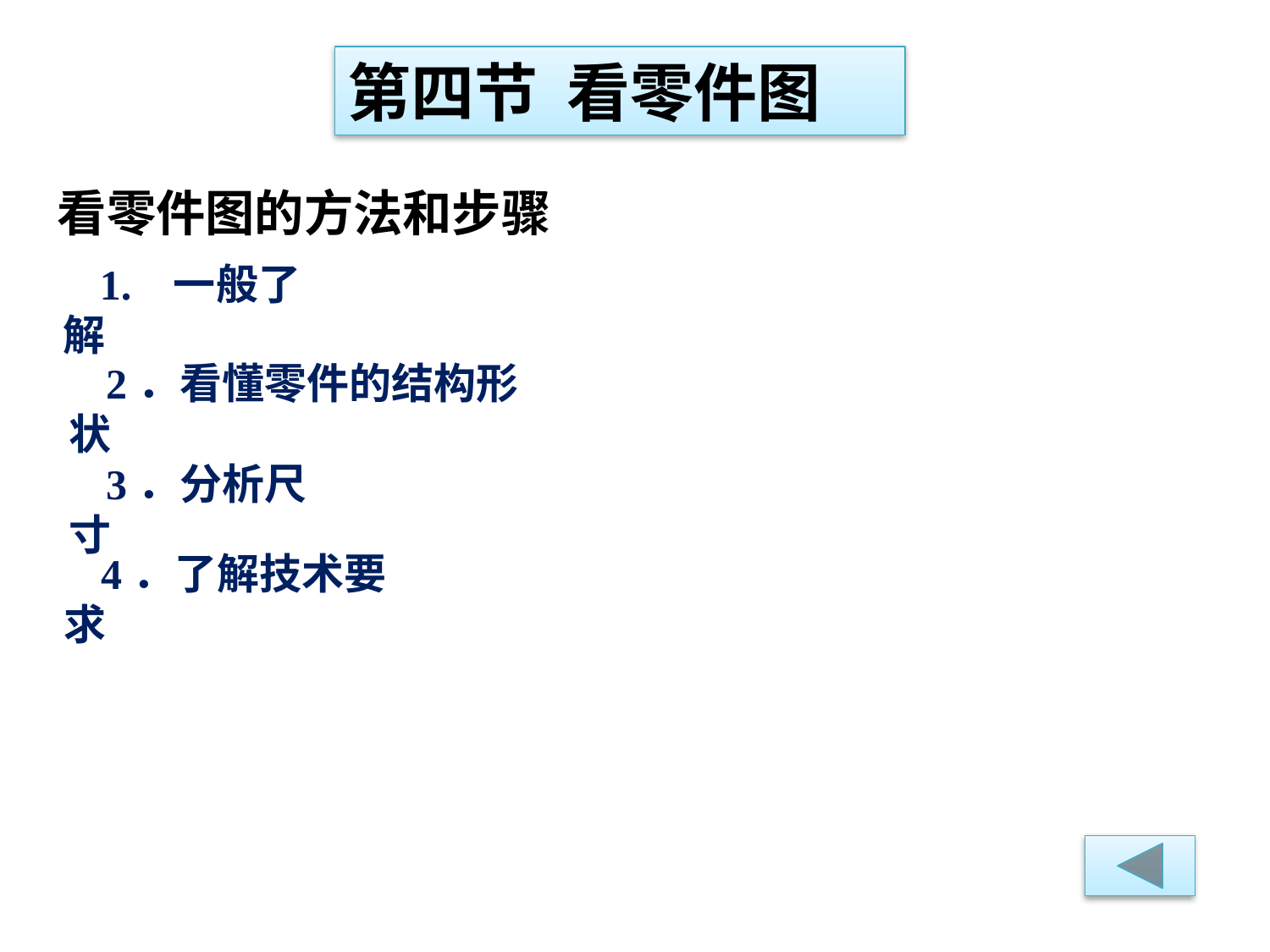

第四节  看零件图
看零件图的方法和步骤
1.   一般了解
2．看懂零件的结构形状
3．分析尺寸
4．了解技术要求